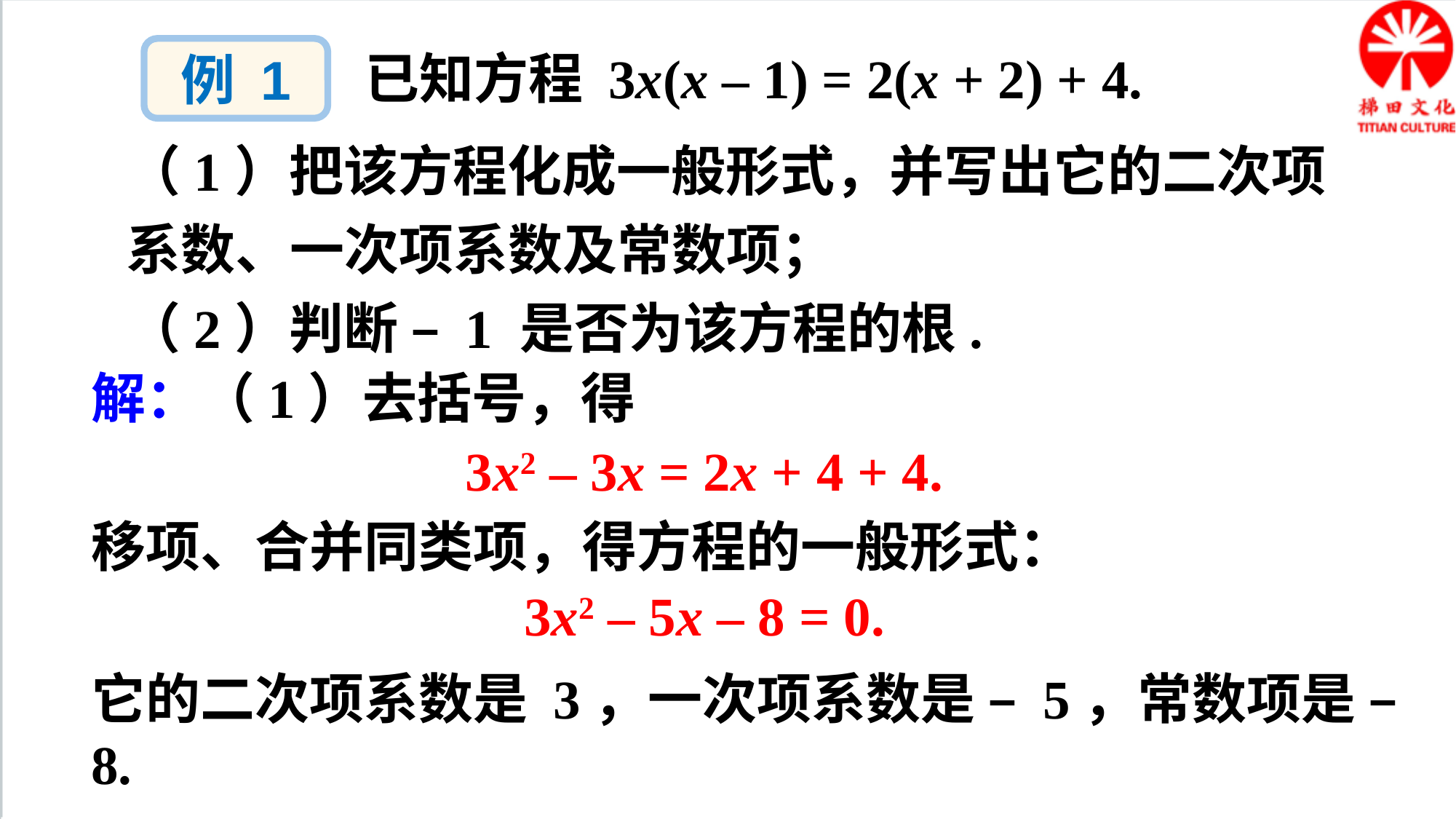

例 1
已知方程 3x(x – 1) = 2(x + 2) + 4.
（1）把该方程化成一般形式，并写出它的二次项系数、一次项系数及常数项；
（2）判断 – 1 是否为该方程的根.
解：（1）去括号，得
3x2 – 3x = 2x + 4 + 4.
移项、合并同类项，得方程的一般形式：
3x2 – 5x – 8 = 0.
它的二次项系数是 3，一次项系数是 – 5，常数项是 – 8.